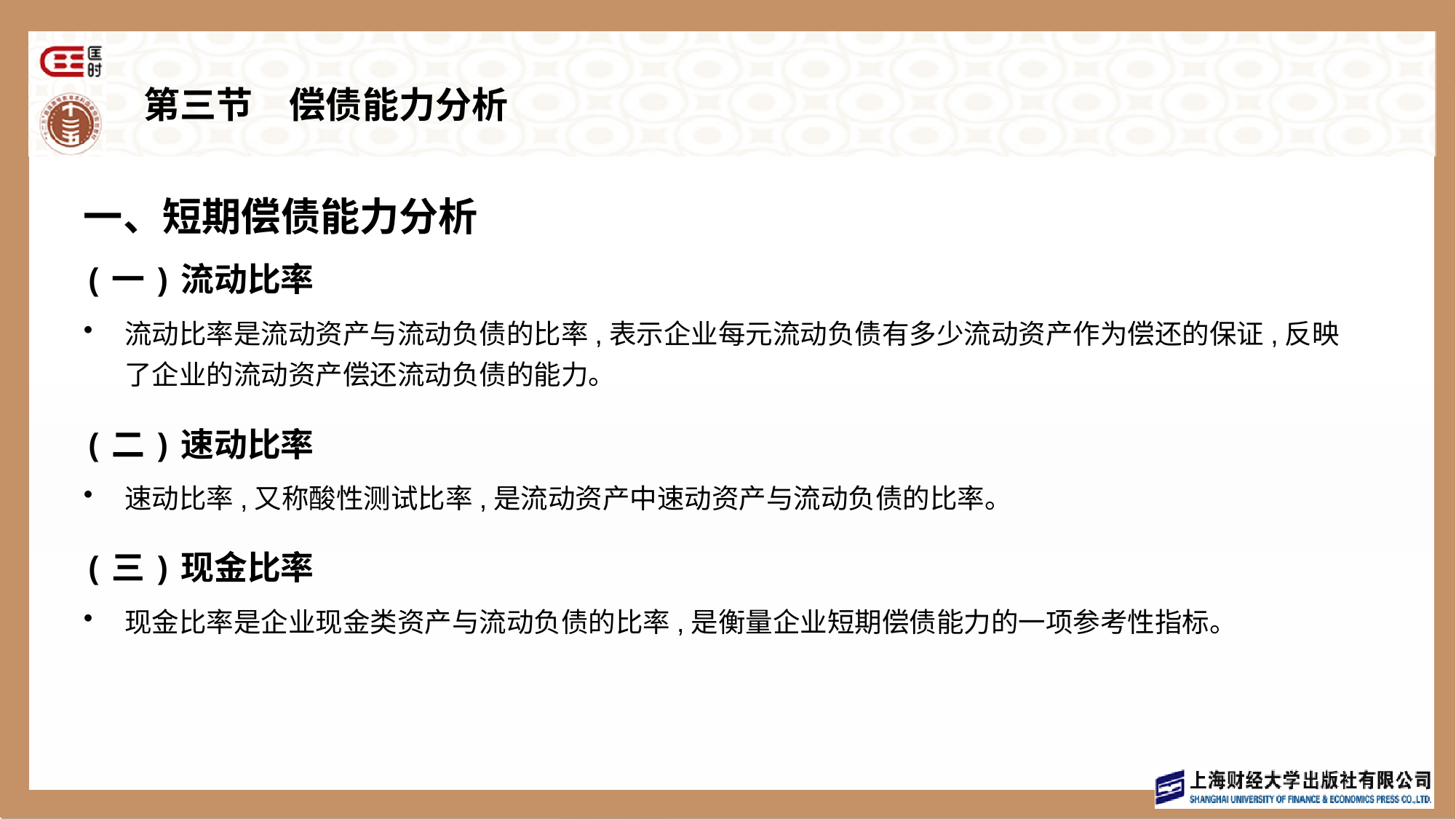

# 第三节　偿债能力分析
一、短期偿债能力分析
(一)流动比率
流动比率是流动资产与流动负债的比率,表示企业每元流动负债有多少流动资产作为偿还的保证,反映了企业的流动资产偿还流动负债的能力。
(二)速动比率
速动比率,又称酸性测试比率,是流动资产中速动资产与流动负债的比率。
(三)现金比率
现金比率是企业现金类资产与流动负债的比率,是衡量企业短期偿债能力的一项参考性指标。